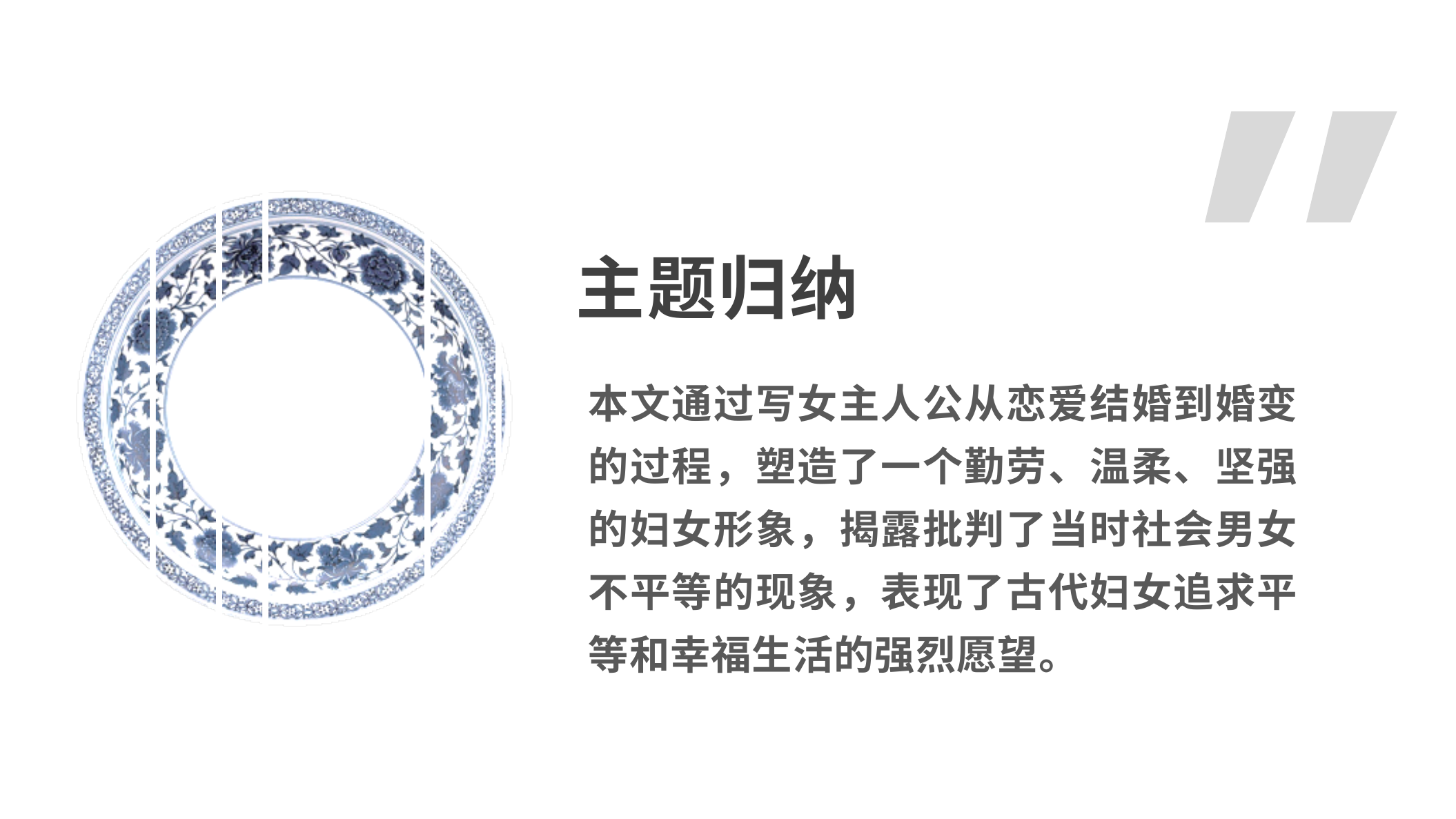

主题归纳
本文通过写女主人公从恋爱结婚到婚变的过程，塑造了一个勤劳、温柔、坚强的妇女形象，揭露批判了当时社会男女不平等的现象，表现了古代妇女追求平等和幸福生活的强烈愿望。